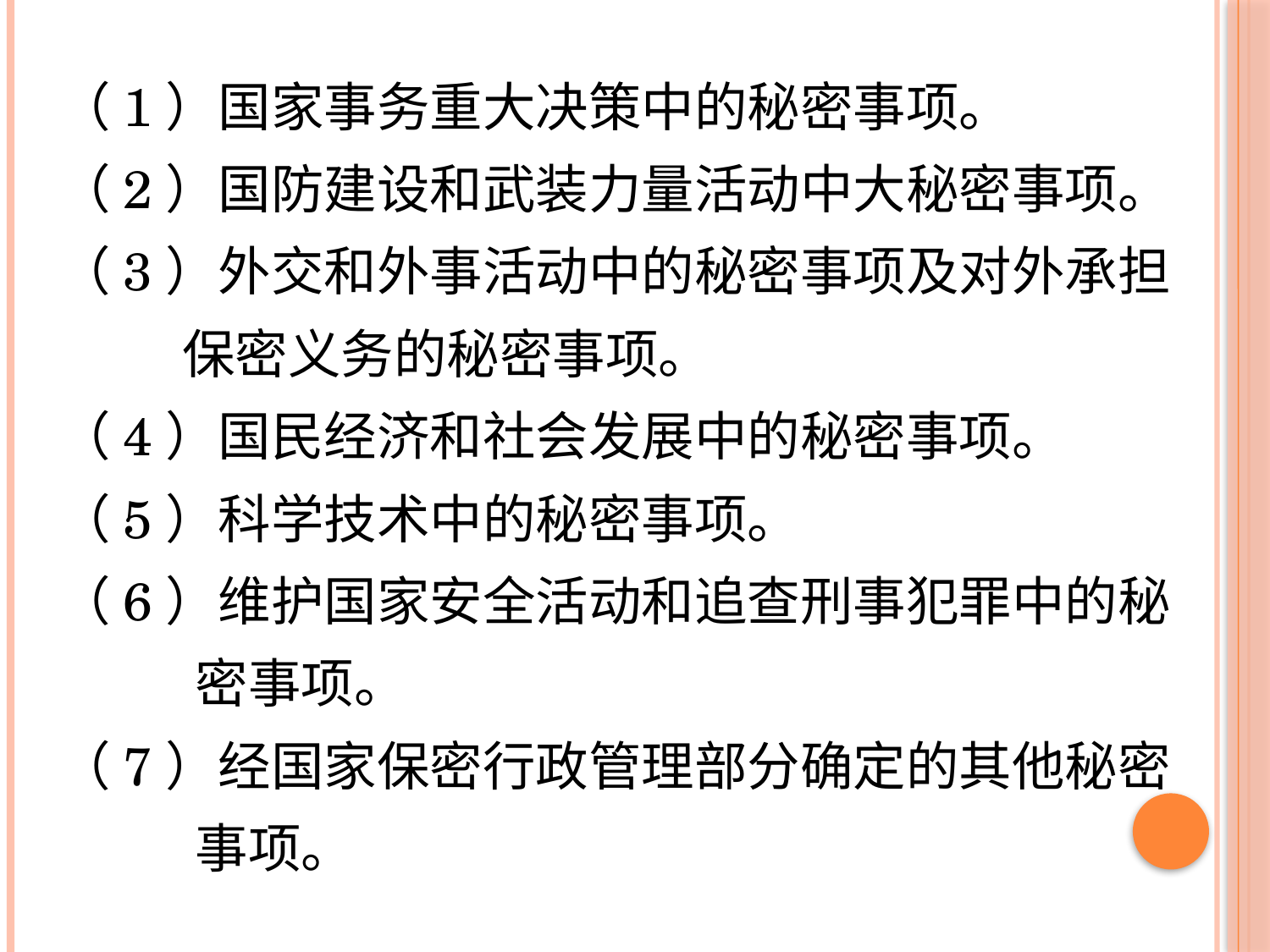

（1）国家事务重大决策中的秘密事项。
（2）国防建设和武装力量活动中大秘密事项。
（3）外交和外事活动中的秘密事项及对外承担保密义务的秘密事项。
（4）国民经济和社会发展中的秘密事项。
（5）科学技术中的秘密事项。
（6）维护国家安全活动和追查刑事犯罪中的秘密事项。
（7）经国家保密行政管理部分确定的其他秘密事项。